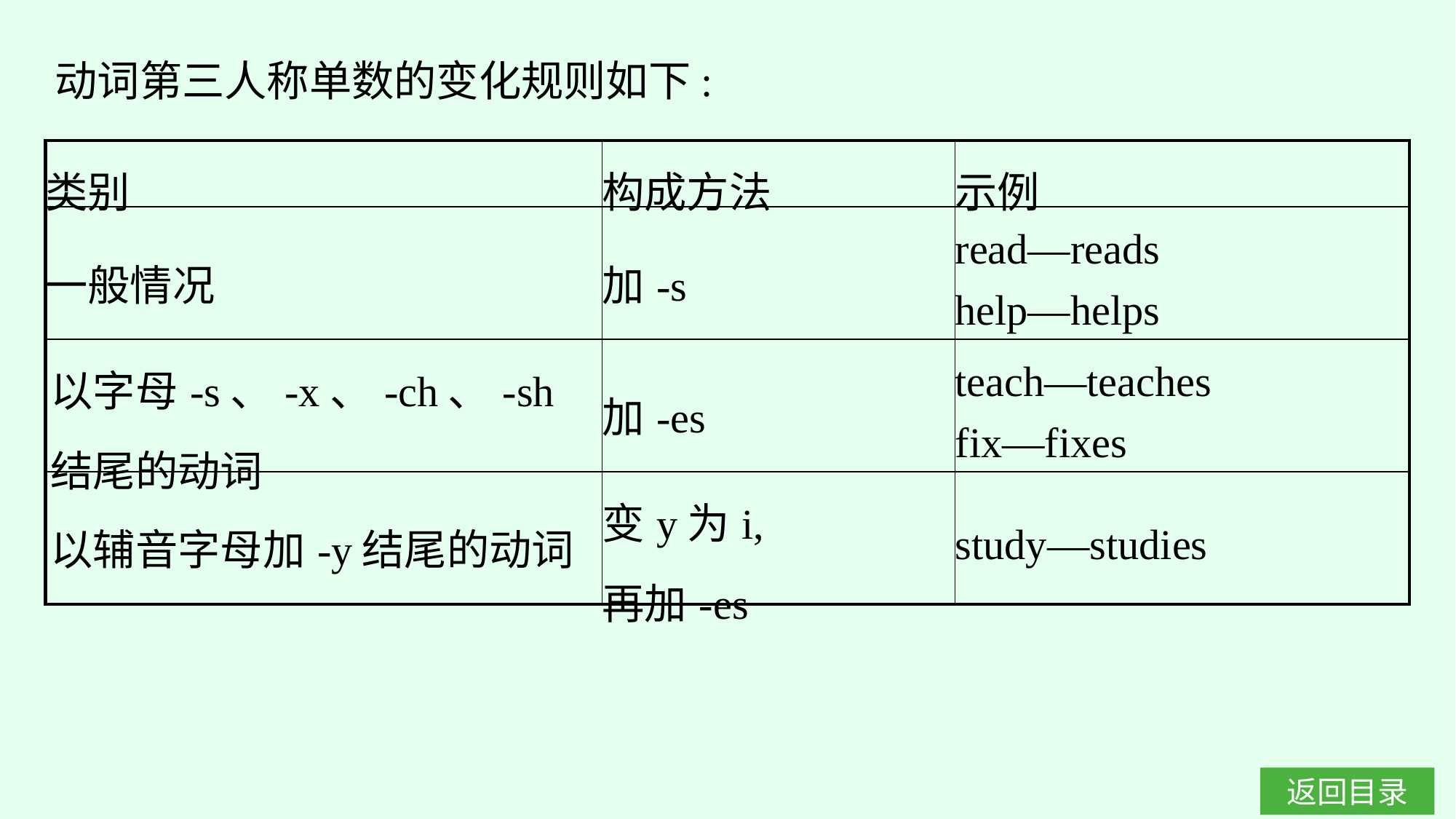

动词第三人称单数的变化规则如下:
| 类别 | 构成方法 | 示例 |
| --- | --- | --- |
| 一般情况 | 加-s | read—reads help—helps |
| 以字母-s、-x、-ch、-sh结尾的动词 | 加-es | teach—teaches fix—fixes |
| 以辅音字母加-y结尾的动词 | 变y为i, 再加-es | study—studies |